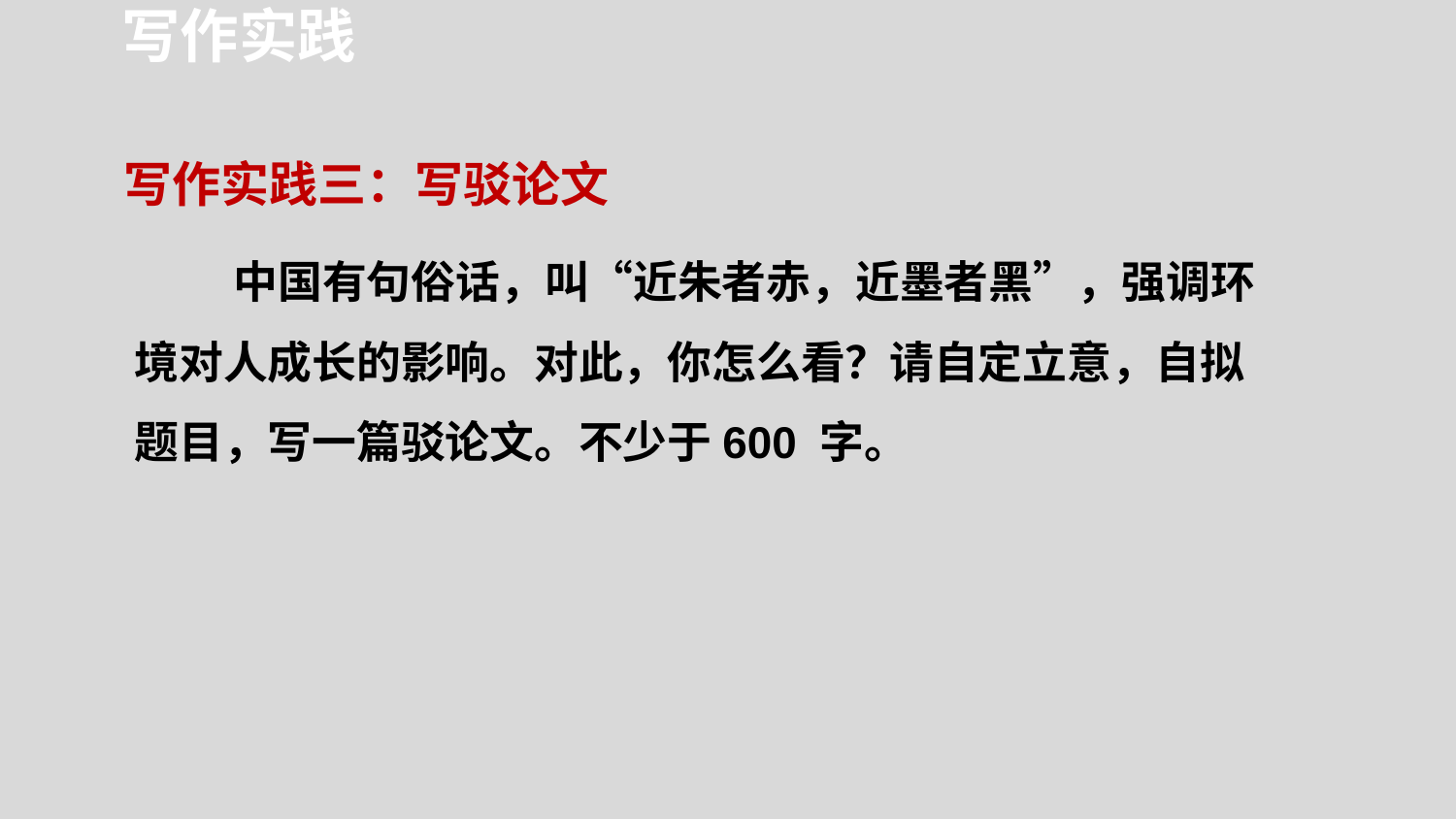

写作实践
写作实践三：写驳论文
中国有句俗话，叫“近朱者赤，近墨者黑”，强调环境对人成长的影响。对此，你怎么看？请自定立意，自拟题目，写一篇驳论文。不少于600 字。